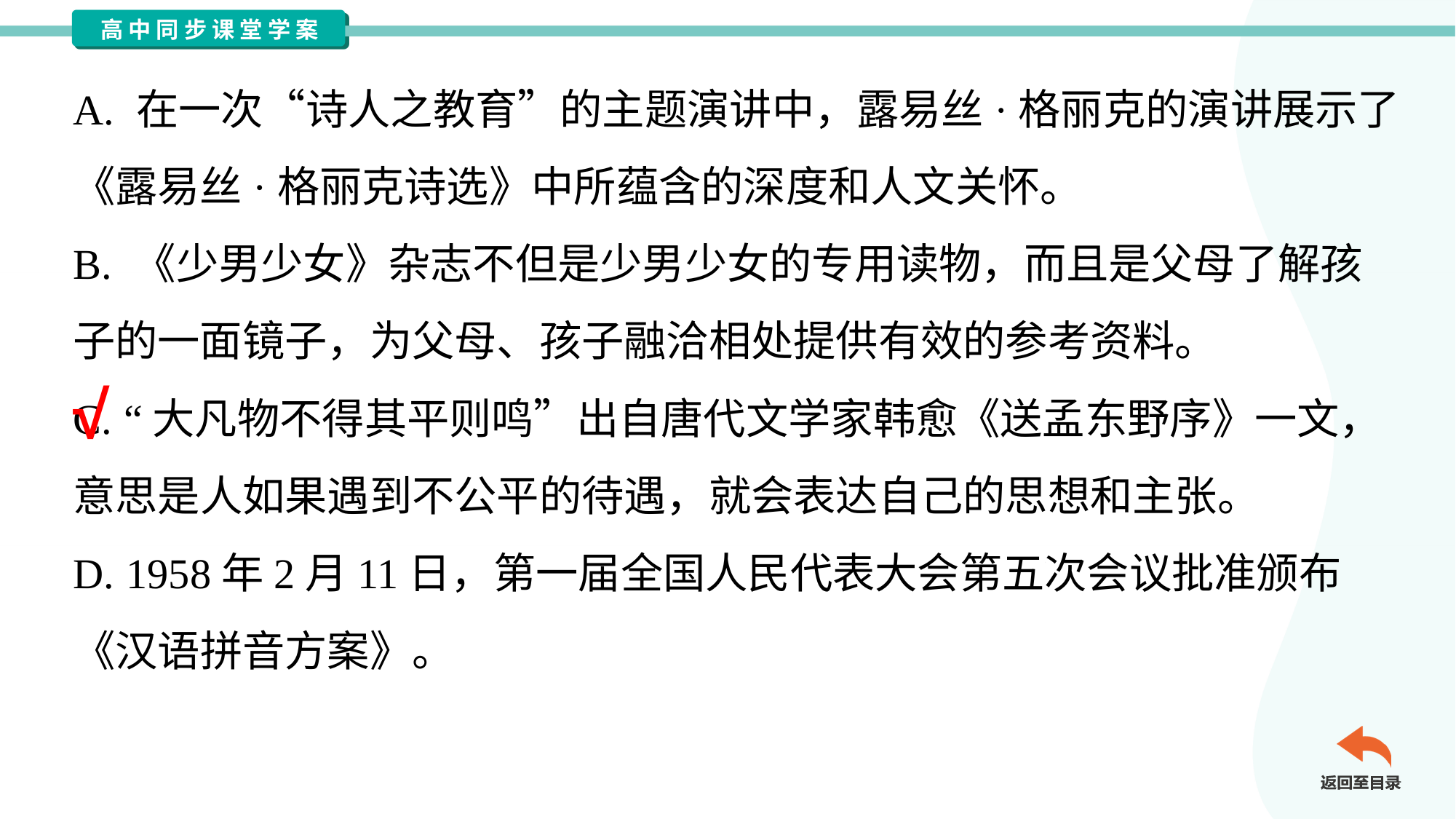

A. 在一次“诗人之教育”的主题演讲中，露易丝·格丽克的演讲展示了
《露易丝·格丽克诗选》中所蕴含的深度和人文关怀。
B. 《少男少女》杂志不但是少男少女的专用读物，而且是父母了解孩
子的一面镜子，为父母、孩子融洽相处提供有效的参考资料。
C. “大凡物不得其平则鸣”出自唐代文学家韩愈《送孟东野序》一文，
意思是人如果遇到不公平的待遇，就会表达自己的思想和主张。
D. 1958年2月11日，第一届全国人民代表大会第五次会议批准颁布
《汉语拼音方案》。
√